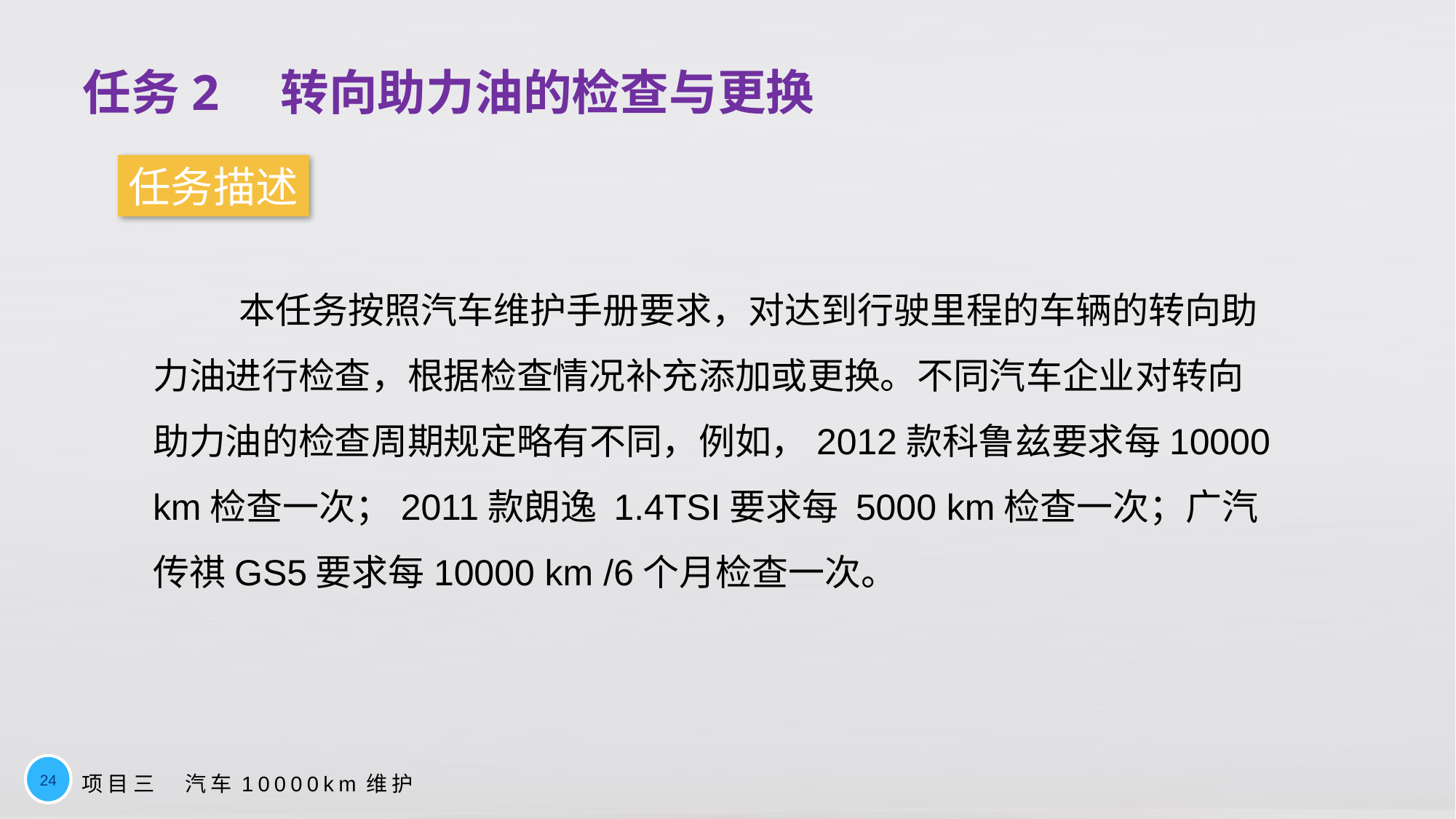

任务2　转向助力油的检查与更换
任务描述
本任务按照汽车维护手册要求，对达到行驶里程的车辆的转向助力油进行检查，根据检查情况补充添加或更换。不同汽车企业对转向助力油的检查周期规定略有不同，例如，2012款科鲁兹要求每10000 km检查一次；2011款朗逸 1.4TSI要求每 5000 km检查一次；广汽传祺GS5要求每10000 km /6个月检查一次。
24